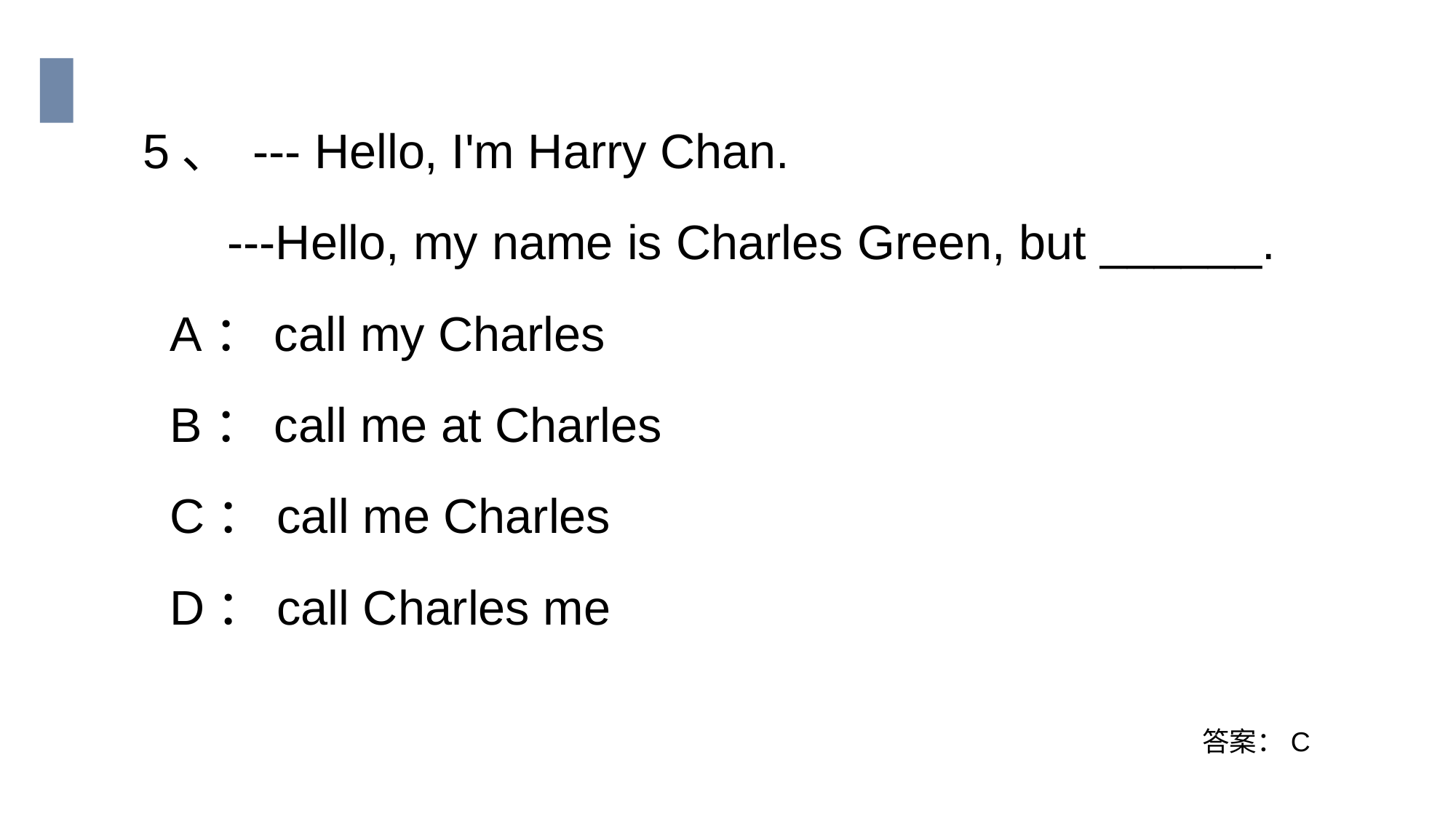

5、 --- Hello, I'm Harry Chan.
      ---Hello, my name is Charles Green, but ______.
  A：call my Charles
  B：call me at Charles
  C：call me Charles
  D：call Charles me
答案：C